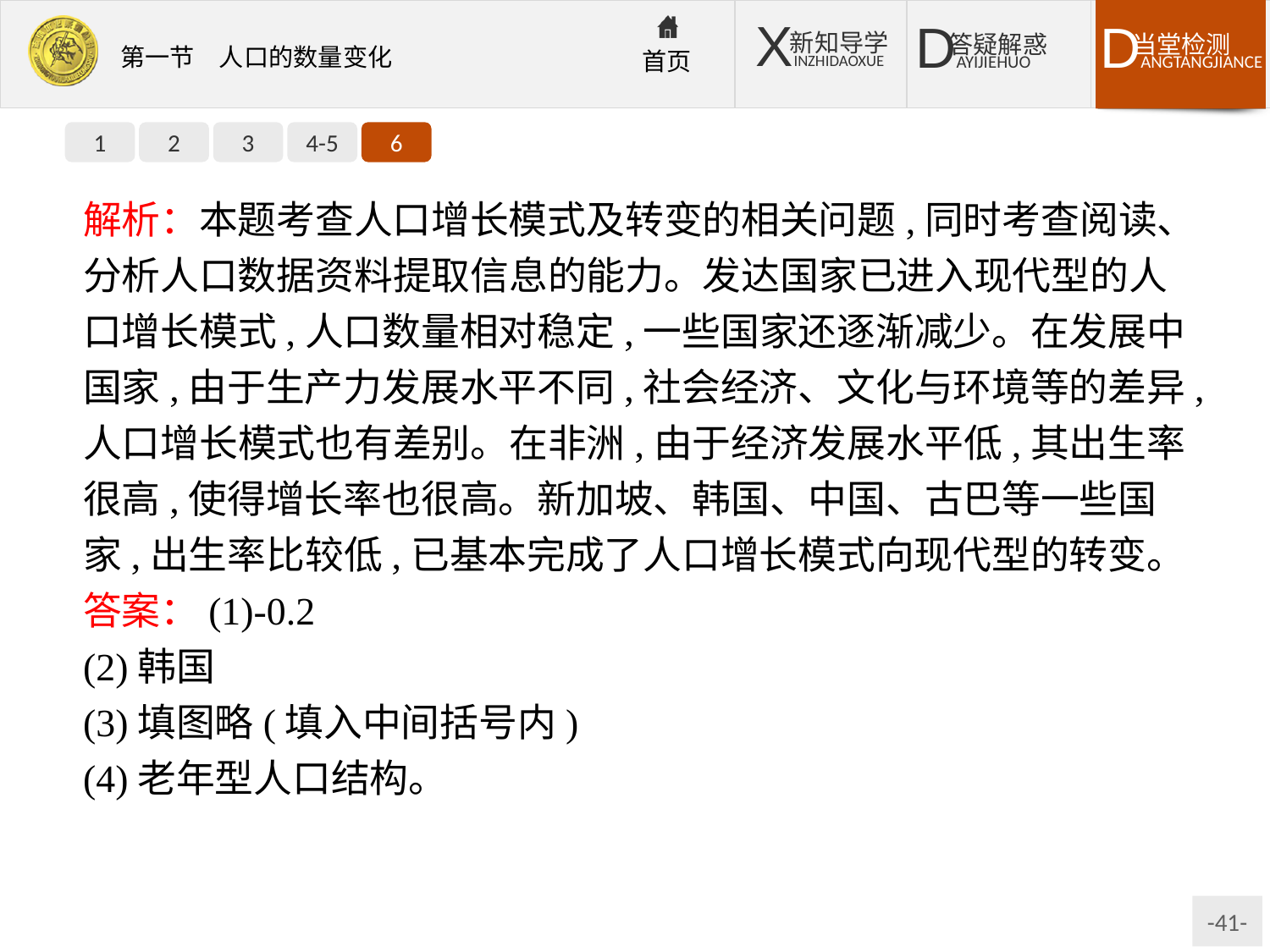

1
2
3
4-5
6
解析：本题考查人口增长模式及转变的相关问题,同时考查阅读、分析人口数据资料提取信息的能力。发达国家已进入现代型的人口增长模式,人口数量相对稳定,一些国家还逐渐减少。在发展中国家,由于生产力发展水平不同,社会经济、文化与环境等的差异,人口增长模式也有差别。在非洲,由于经济发展水平低,其出生率很高,使得增长率也很高。新加坡、韩国、中国、古巴等一些国家,出生率比较低,已基本完成了人口增长模式向现代型的转变。
答案：(1)-0.2
(2)韩国
(3)填图略(填入中间括号内)
(4)老年型人口结构。